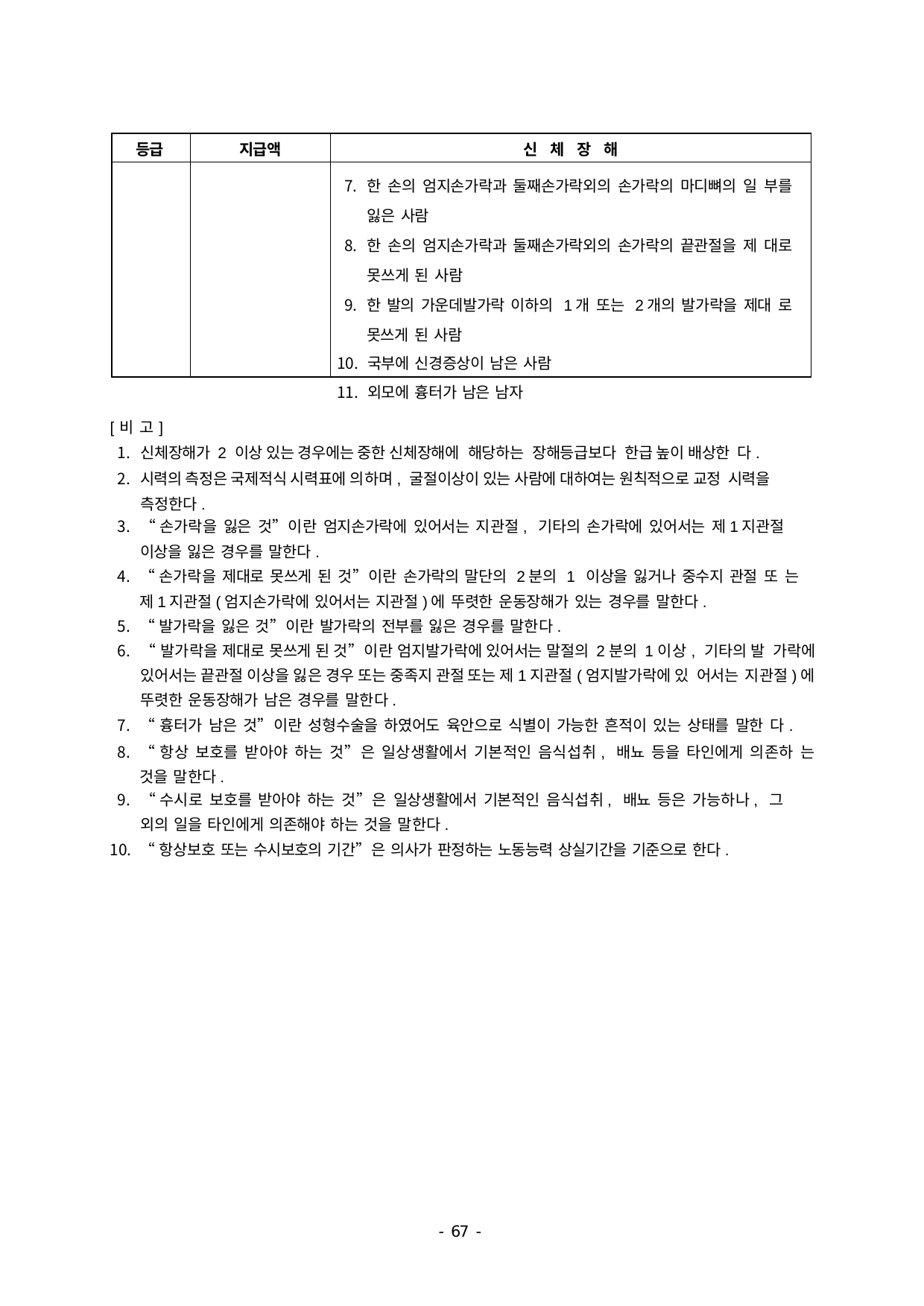

| 등급 | 지급액 | 신 체 장 해 |
| --- | --- | --- |
|  |  | 한 손의 엄지손가락과 둘째손가락외의 손가락의 마디뼈의 일 부를 잃은 사람 한 손의 엄지손가락과 둘째손가락외의 손가락의 끝관절을 제 대로 못쓰게 된 사람 한 발의 가운데발가락 이하의 1개 또는 2개의 발가락을 제대 로 못쓰게 된 사람 국부에 신경증상이 남은 사람 외모에 흉터가 남은 남자 |
[비 고]
신체장해가 2 이상 있는 경우에는 중한 신체장해에 해당하는 장해등급보다 한급 높이 배상한  다.
시력의 측정은 국제적식 시력표에 의하며, 굴절이상이 있는 사람에 대하여는 원칙적으로 교정  시력을 측정한다.
“손가락을 잃은 것”이란 엄지손가락에 있어서는 지관절, 기타의 손가락에 있어서는 제1지관절
이상을 잃은 경우를 말한다.
“손가락을 제대로 못쓰게 된 것”이란 손가락의 말단의 2분의 1 이상을 잃거나 중수지 관절 또  는 제1지관절(엄지손가락에 있어서는 지관절)에 뚜렷한 운동장해가 있는 경우를 말한다.
“발가락을 잃은 것”이란 발가락의 전부를 잃은 경우를 말한다.
“발가락을 제대로 못쓰게 된 것”이란 엄지발가락에 있어서는 말절의 2분의 1이상, 기타의 발  가락에 있어서는 끝관절 이상을 잃은 경우 또는 중족지 관절 또는 제1지관절(엄지발가락에 있  어서는 지관절)에 뚜렷한 운동장해가 남은 경우를 말한다.
“흉터가 남은 것”이란 성형수술을 하였어도 육안으로 식별이 가능한 흔적이 있는 상태를 말한  다.
“항상 보호를 받아야 하는 것”은 일상생활에서 기본적인 음식섭취, 배뇨 등을 타인에게 의존하  는 것을 말한다.
“수시로 보호를 받아야 하는 것”은 일상생활에서 기본적인 음식섭취, 배뇨 등은 가능하나, 그
외의 일을 타인에게 의존해야 하는 것을 말한다.
“항상보호 또는 수시보호의 기간”은 의사가 판정하는 노동능력 상실기간을 기준으로 한다.
- 67 -